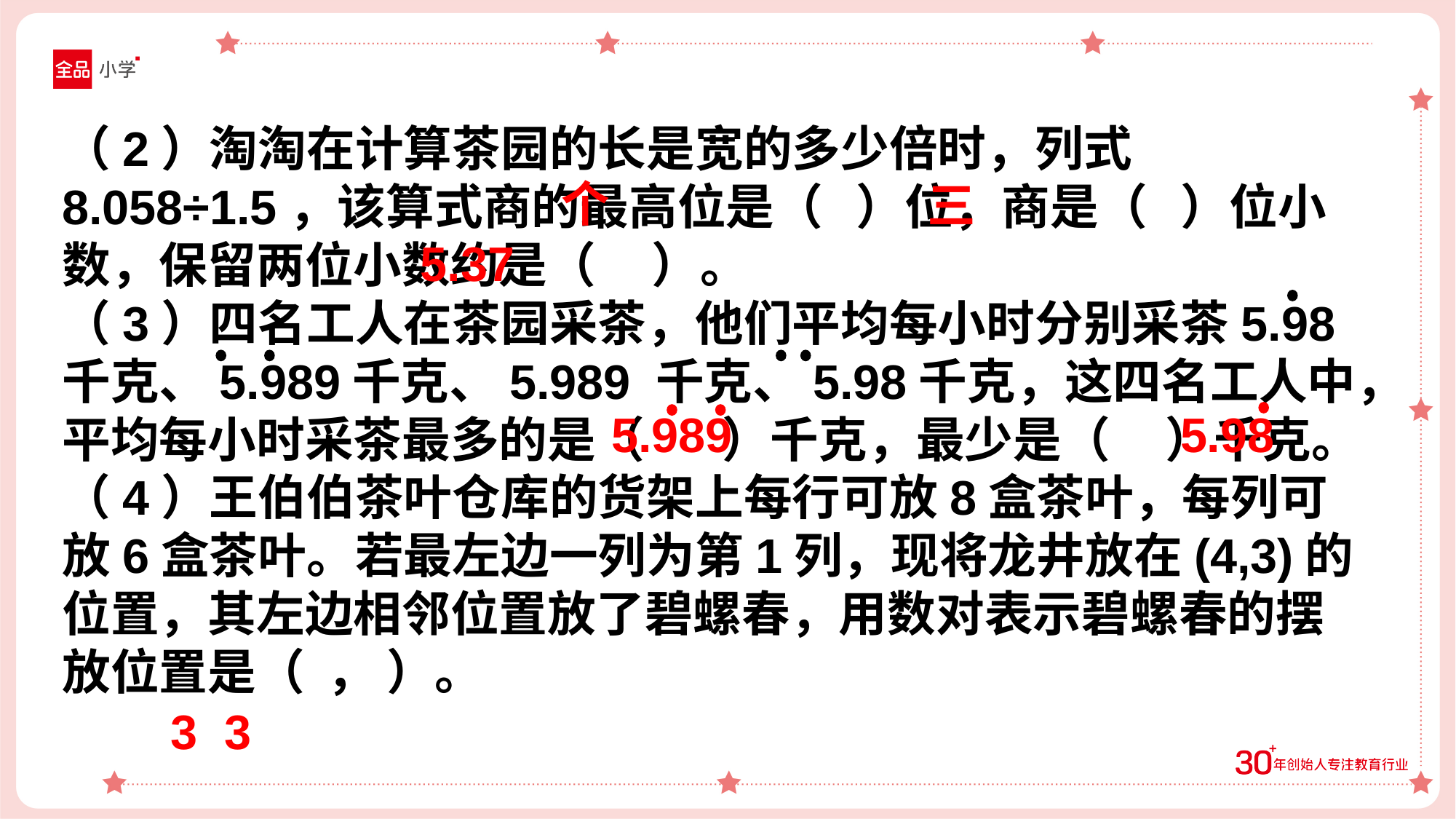

（2）淘淘在计算茶园的长是宽的多少倍时，列式8.058÷1.5，该算式商的最高位是（   ）位，商是（   ）位小数，保留两位小数约是（     ）。
（3）四名工人在茶园采茶，他们平均每小时分别采茶5.98千克、5.989千克、5.989 千克、5.98千克，这四名工人中，平均每小时采茶最多的是（       ）千克，最少是（     ）千克。
（4）王伯伯茶叶仓库的货架上每行可放8盒茶叶，每列可放6盒茶叶。若最左边一列为第1列，现将龙井放在(4,3)的位置，其左边相邻位置放了碧螺春，用数对表示碧螺春的摆放位置是（  ， ）。
个
三
5.37

5.989
5.98

3  3